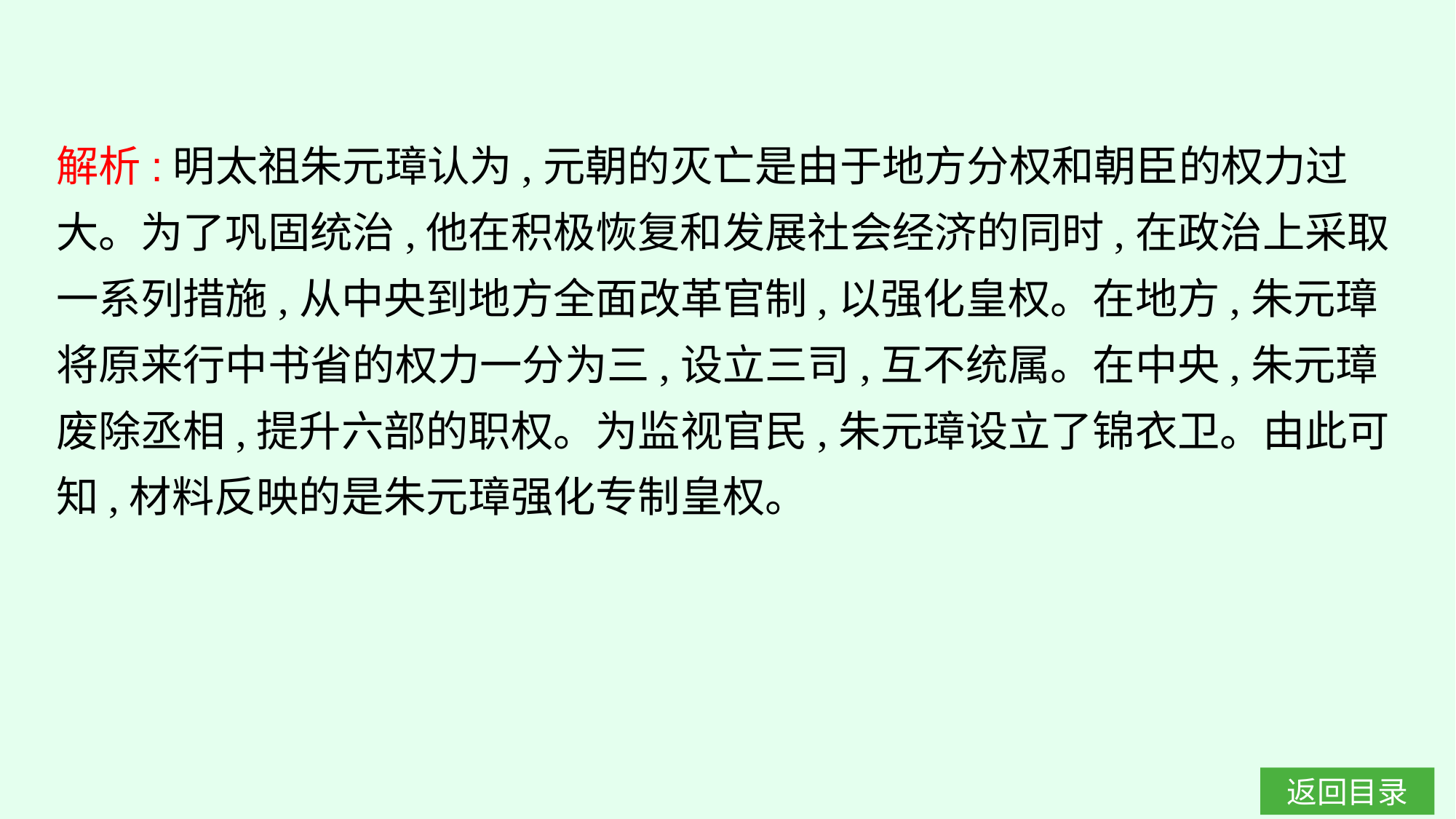

解析:明太祖朱元璋认为,元朝的灭亡是由于地方分权和朝臣的权力过大。为了巩固统治,他在积极恢复和发展社会经济的同时,在政治上采取一系列措施,从中央到地方全面改革官制,以强化皇权。在地方,朱元璋将原来行中书省的权力一分为三,设立三司,互不统属。在中央,朱元璋废除丞相,提升六部的职权。为监视官民,朱元璋设立了锦衣卫。由此可知,材料反映的是朱元璋强化专制皇权。